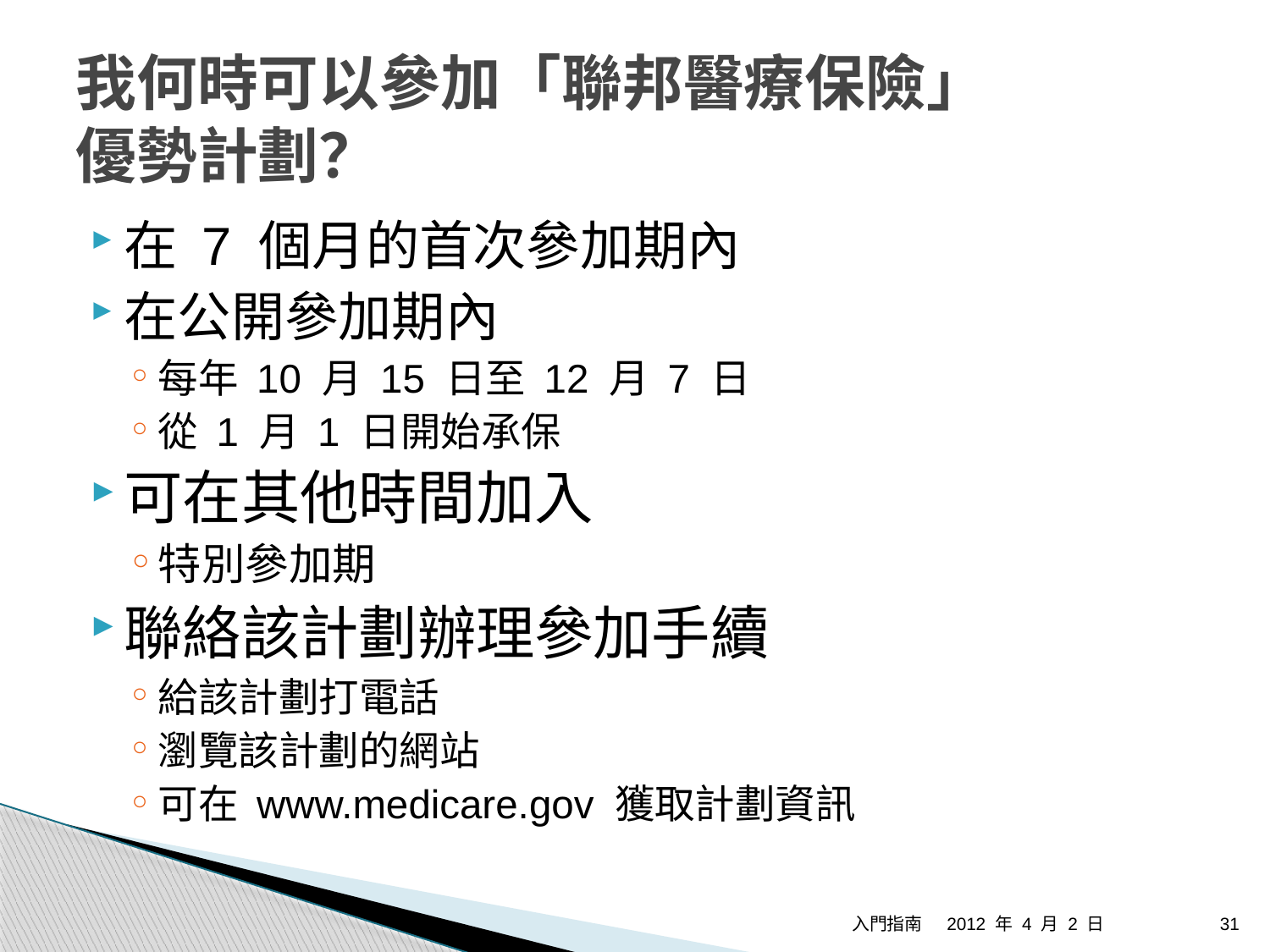

# 我何時可以參加「聯邦醫療保險」 優勢計劃？
在 7 個月的首次參加期內
在公開參加期內
每年 10 月 15 日至 12 月 7 日
從 1 月 1 日開始承保
可在其他時間加入
特別參加期
聯絡該計劃辦理參加手續
給該計劃打電話
瀏覽該計劃的網站
可在 www.medicare.gov 獲取計劃資訊

入門指南
2012 年 4 月 2 日
31